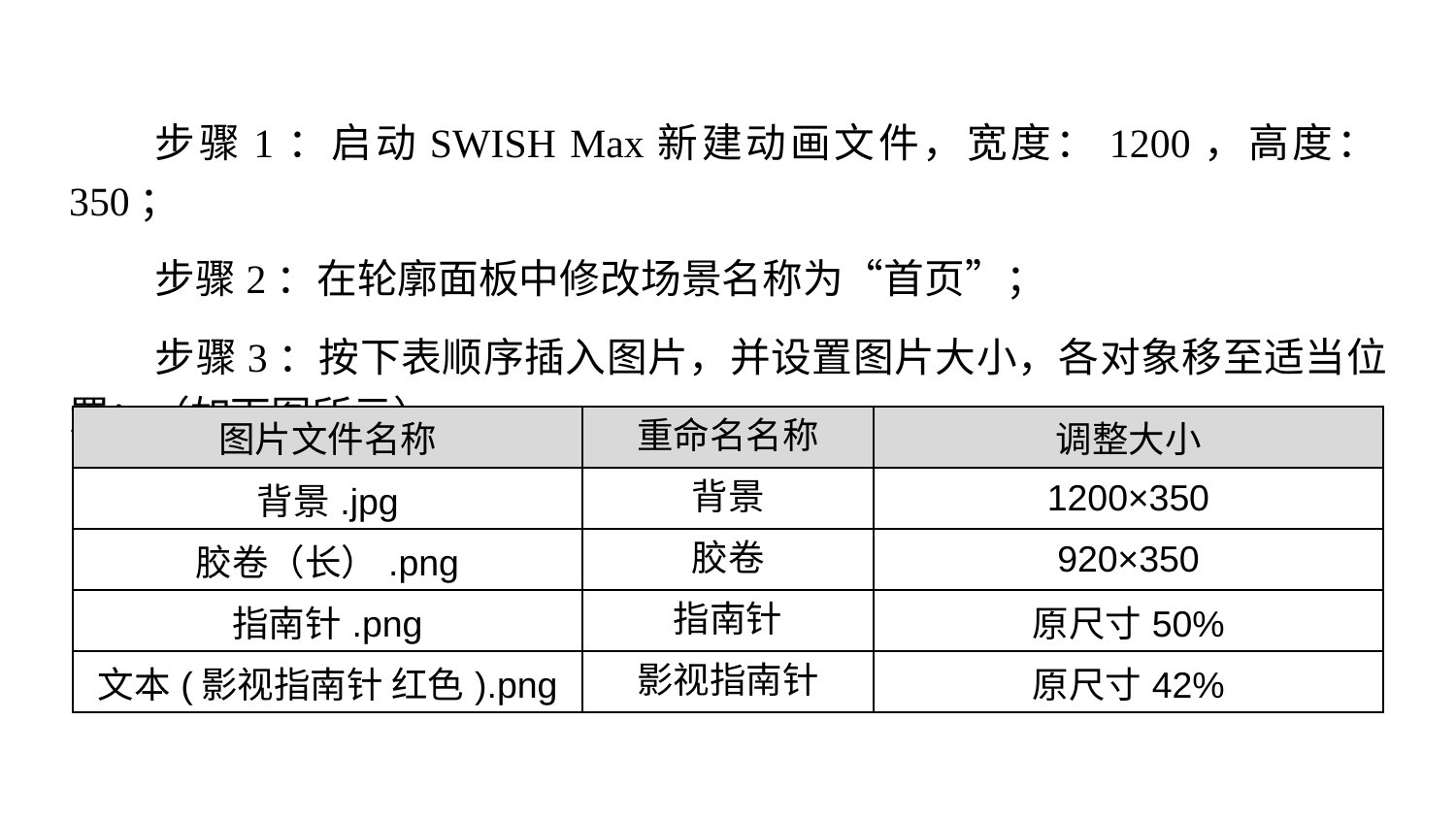

步骤1：启动SWISH Max新建动画文件，宽度：1200，高度：350；
步骤2：在轮廓面板中修改场景名称为“首页”；
步骤3：按下表顺序插入图片，并设置图片大小，各对象移至适当位置；（如下图所示）
| 图片文件名称 | 重命名名称 | 调整大小 |
| --- | --- | --- |
| 背景.jpg | 背景 | 1200×350 |
| 胶卷（长）.png | 胶卷 | 920×350 |
| 指南针.png | 指南针 | 原尺寸50% |
| 文本(影视指南针 红色).png | 影视指南针 | 原尺寸42% |